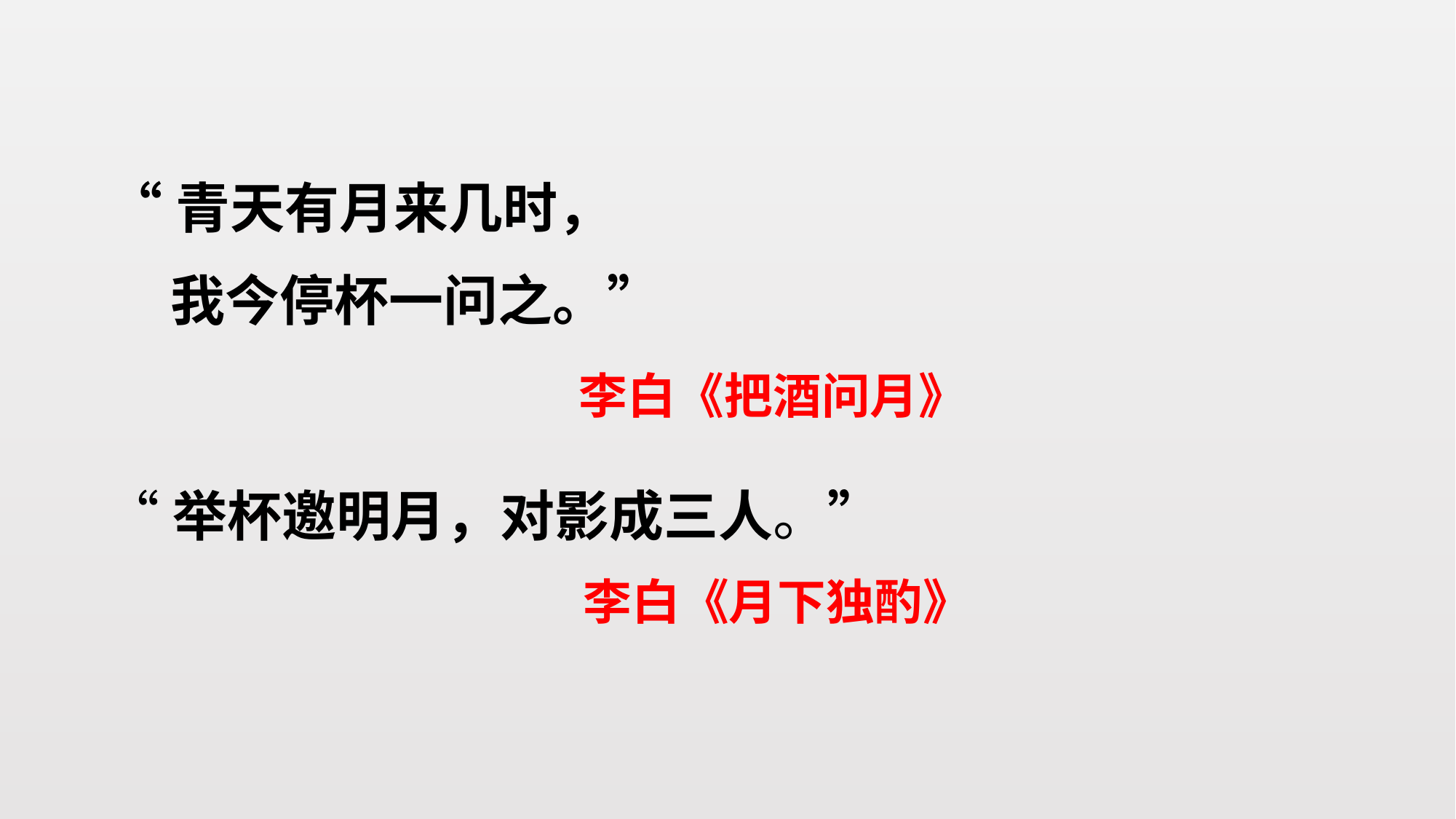

“青天有月来几时，
    我今停杯一问之。”
                                     李白《把酒问月》
“举杯邀明月，对影成三人。”
                                          李白《月下独酌》